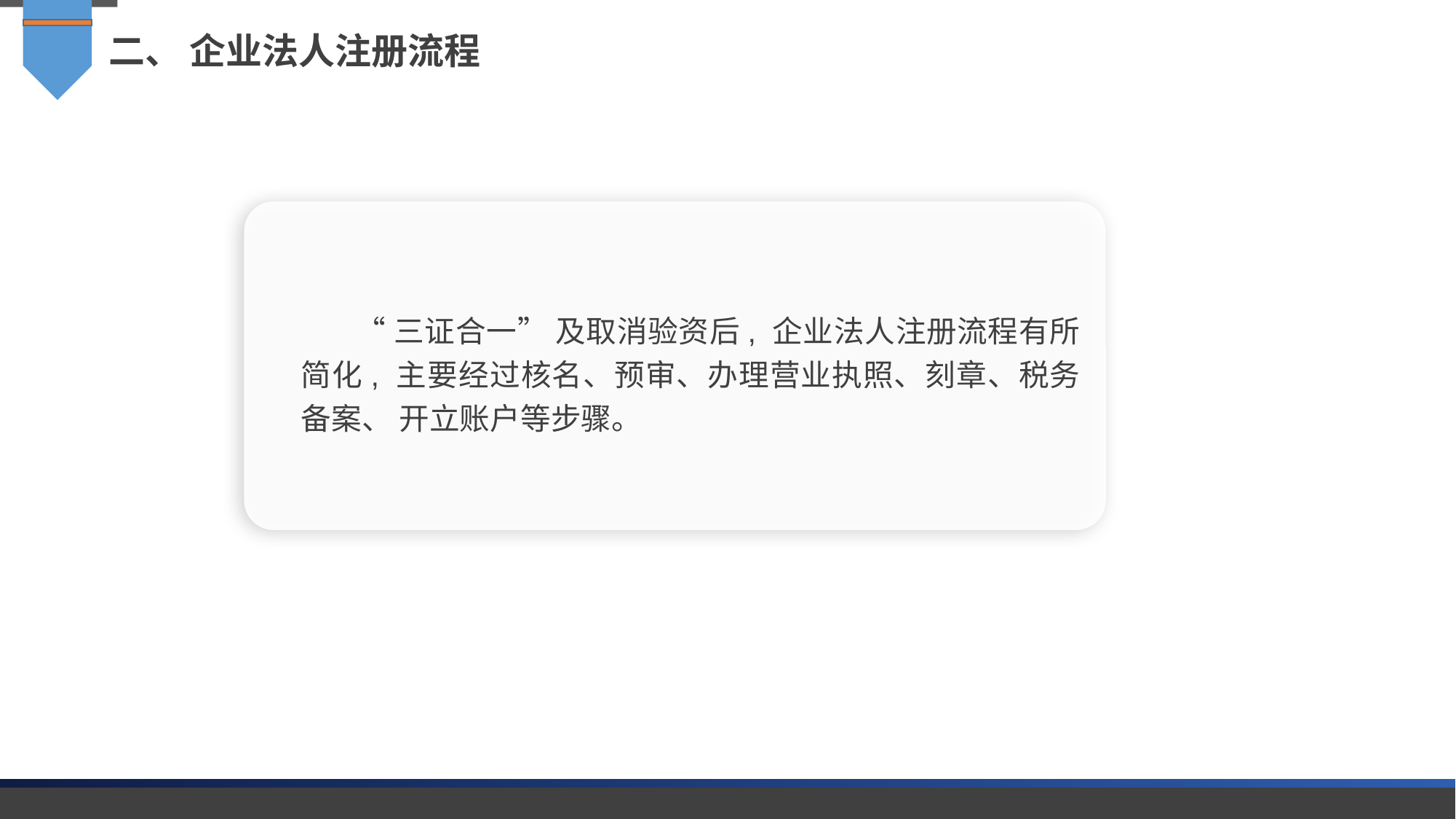

二、 企业法人注册流程

“三证合一” 及取消验资后, 企业法人注册流程有所简化, 主要经过核名、预审、办理营业执照、刻章、税务备案、 开立账户等步骤。